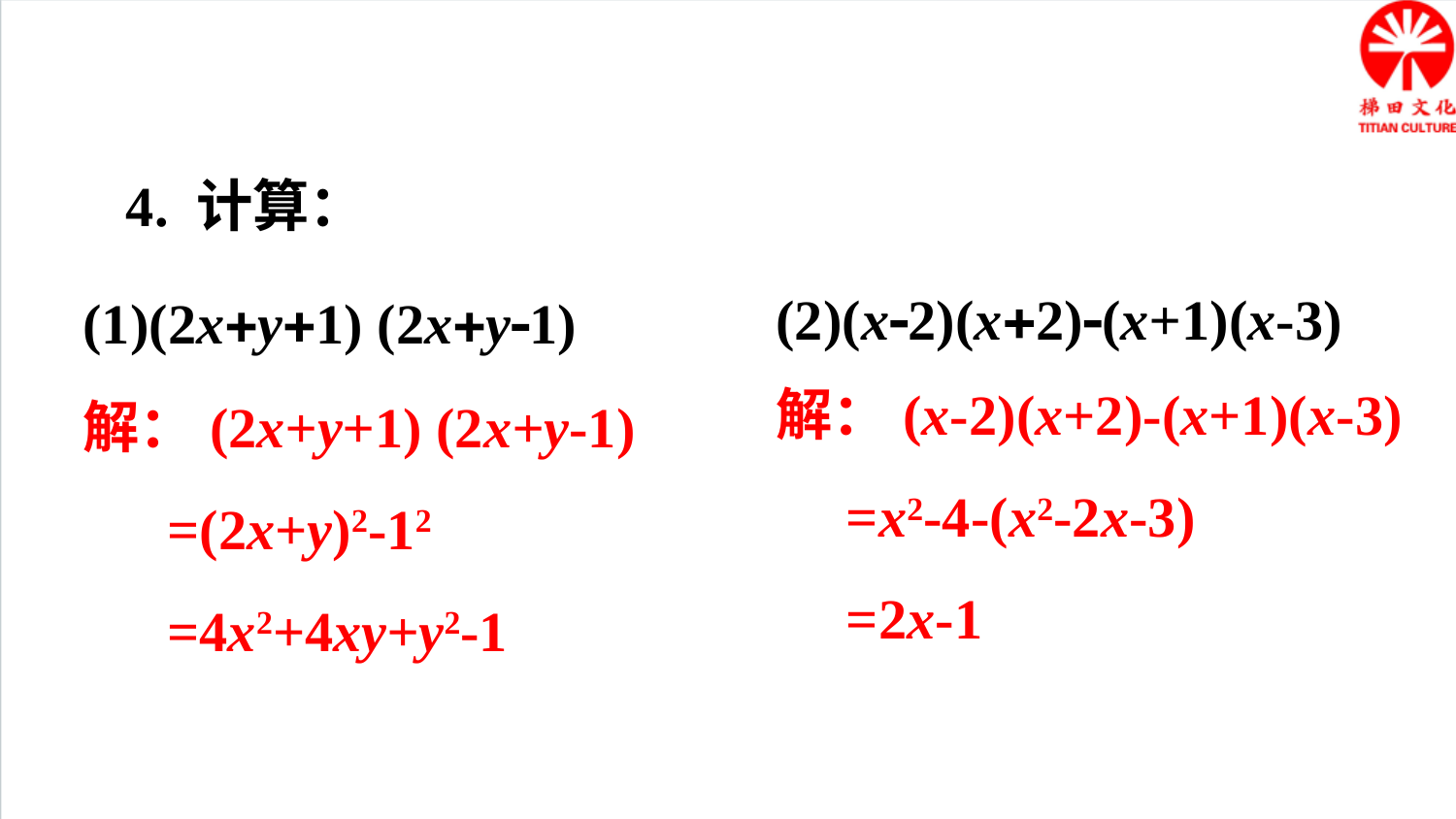

4. 计算：
(2)(x−2)(x+2)−(x+1)(x-3)
(1)(2x+y+1) (2x+y−1)
解：(x-2)(x+2)-(x+1)(x-3)
     =x2-4-(x2-2x-3)
     =2x-1
解：(2x+y+1) (2x+y-1)
      =(2x+y)2-12
      =4x2+4xy+y2-1